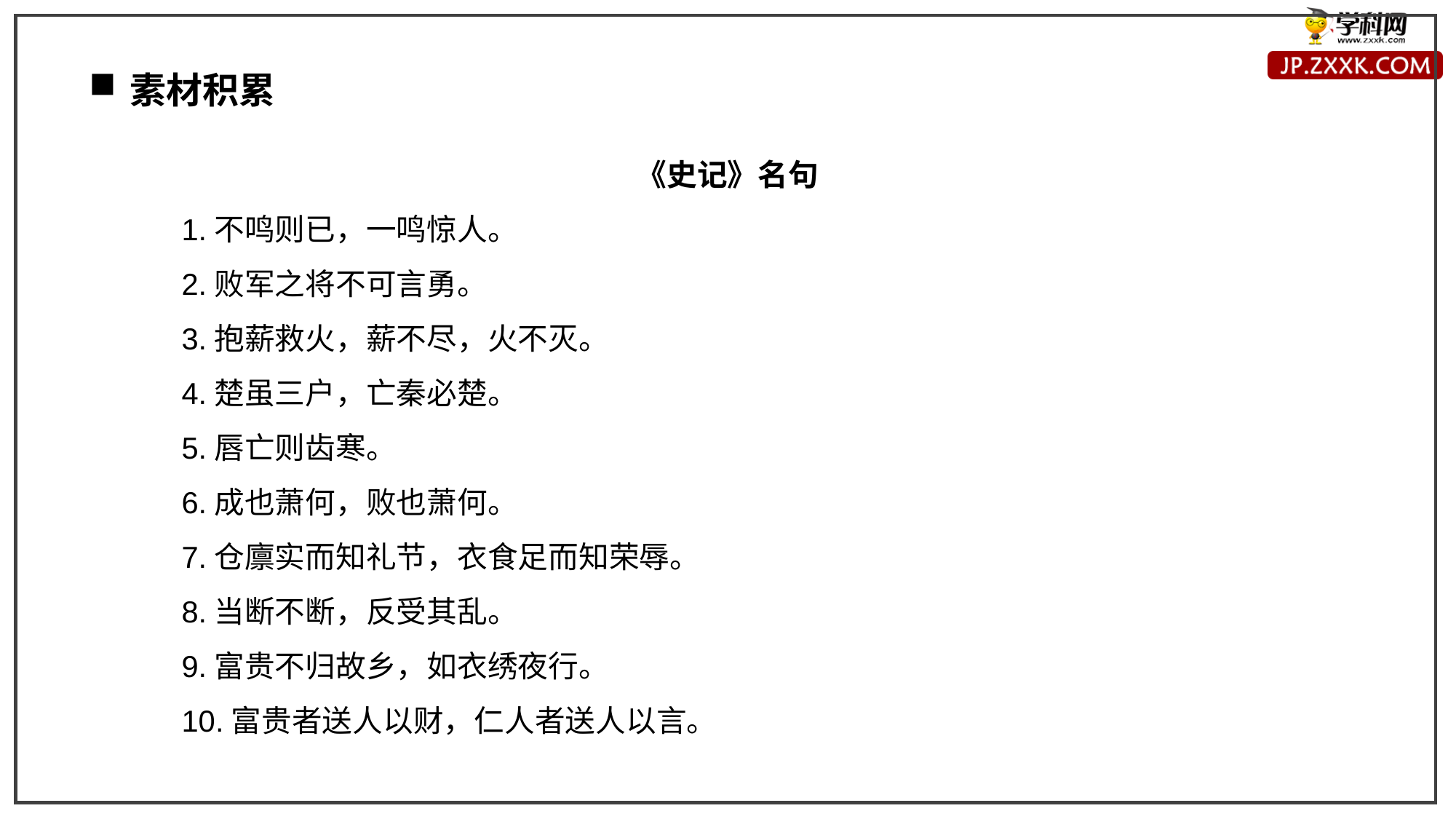

素材积累
《史记》名句
1.不鸣则已，一鸣惊人。
2.败军之将不可言勇。
3.抱薪救火，薪不尽，火不灭。
4.楚虽三户，亡秦必楚。
5.唇亡则齿寒。
6.成也萧何，败也萧何。
7.仓廪实而知礼节，衣食足而知荣辱。
8.当断不断，反受其乱。
9.富贵不归故乡，如衣绣夜行。
10.富贵者送人以财，仁人者送人以言。